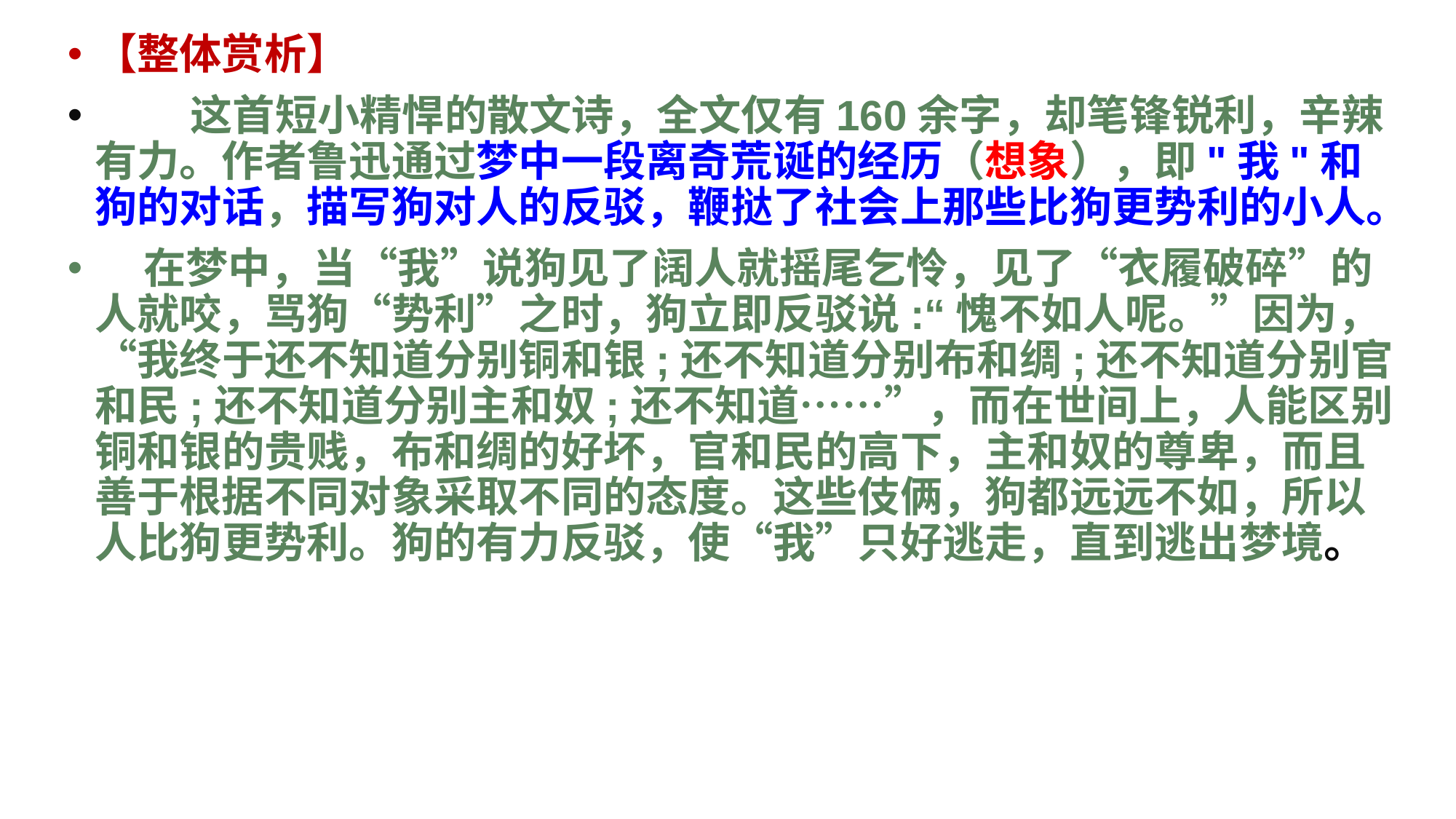

【整体赏析】
         这首短小精悍的散文诗，全文仅有160余字，却笔锋锐利，辛辣有力。作者鲁迅通过梦中一段离奇荒诞的经历（想象），即"我"和狗的对话，描写狗对人的反驳，鞭挞了社会上那些比狗更势利的小人。
    在梦中，当“我”说狗见了阔人就摇尾乞怜，见了“衣履破碎”的人就咬，骂狗“势利”之时，狗立即反驳说:“愧不如人呢。”因为，“我终于还不知道分别铜和银;还不知道分别布和绸;还不知道分别官和民;还不知道分别主和奴;还不知道……”，而在世间上，人能区别铜和银的贵贱，布和绸的好坏，官和民的高下，主和奴的尊卑，而且善于根据不同对象采取不同的态度。这些伎俩，狗都远远不如，所以人比狗更势利。狗的有力反驳，使“我”只好逃走，直到逃出梦境。